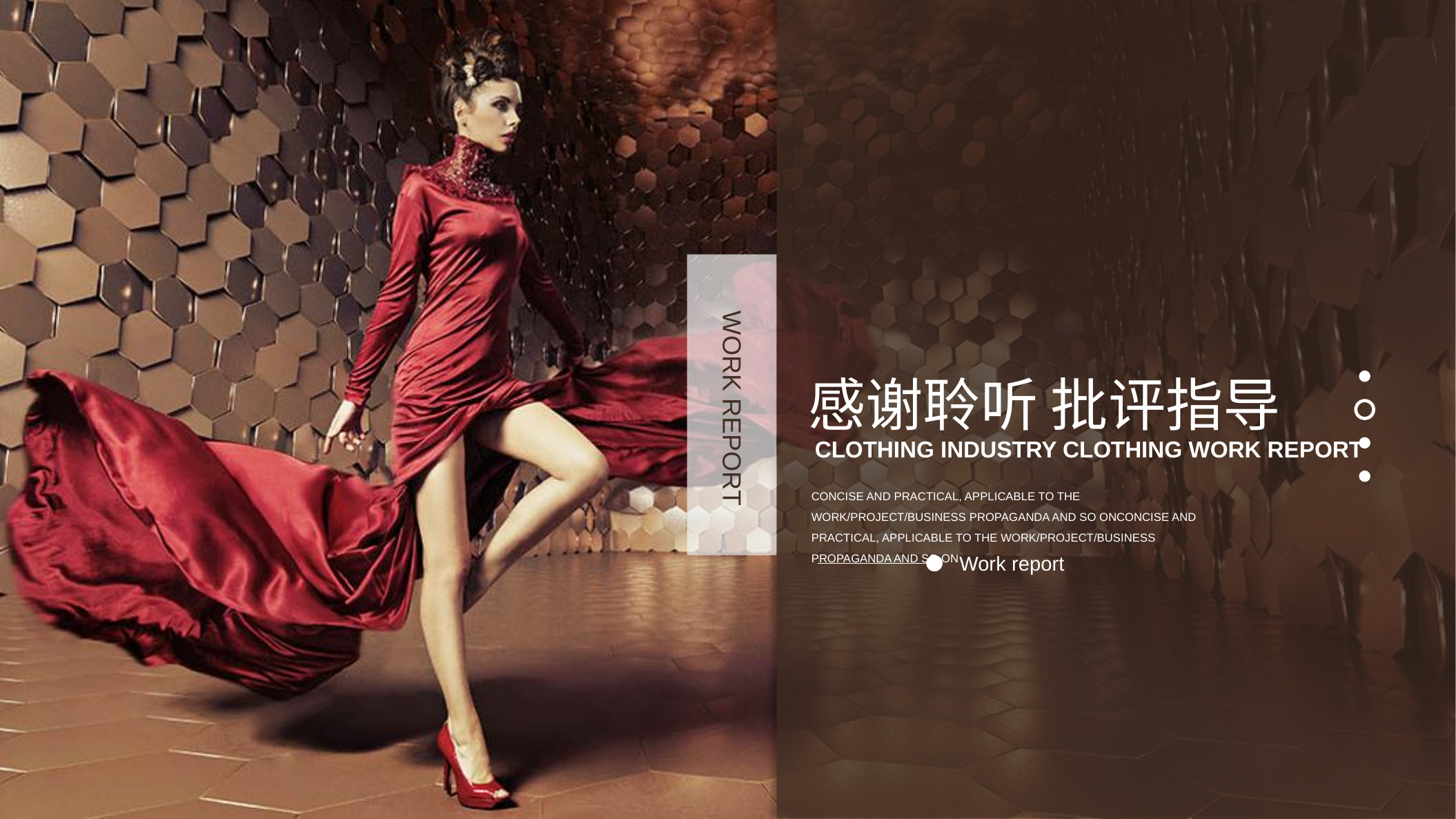

WORK REPORT
感谢聆听 批评指导

CLOTHING INDUSTRY CLOTHING WORK REPORT

CONCISE AND PRACTICAL, APPLICABLE TO THE WORK/PROJECT/BUSINESS PROPAGANDA AND SO ONCONCISE AND PRACTICAL, APPLICABLE TO THE WORK/PROJECT/BUSINESS PROPAGANDA AND SO ON
Work report